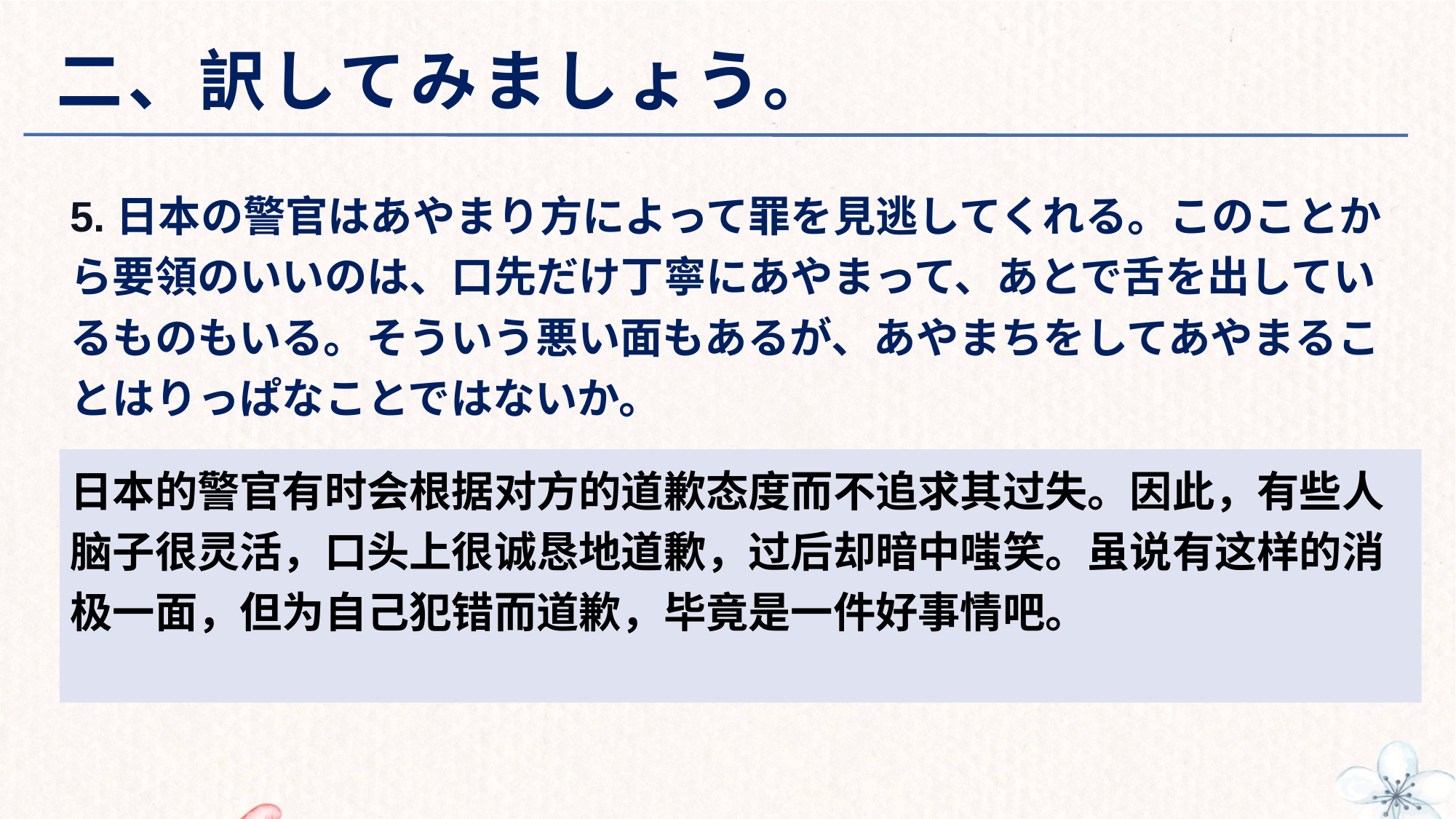

# 二、訳してみましょう。
5.日本の警官はあやまり方によって罪を見逃してくれる。このことから要領のいいのは、口先だけ丁寧にあやまって、あとで舌を出しているものもいる。そういう悪い面もあるが、あやまちをしてあやまることはりっぱなことではないか。

日本的警官有时会根据对方的道歉态度而不追求其过失。因此，有些人脑子很灵活，口头上很诚恳地道歉，过后却暗中嗤笑。虽说有这样的消极一面，但为自己犯错而道歉，毕竟是一件好事情吧。